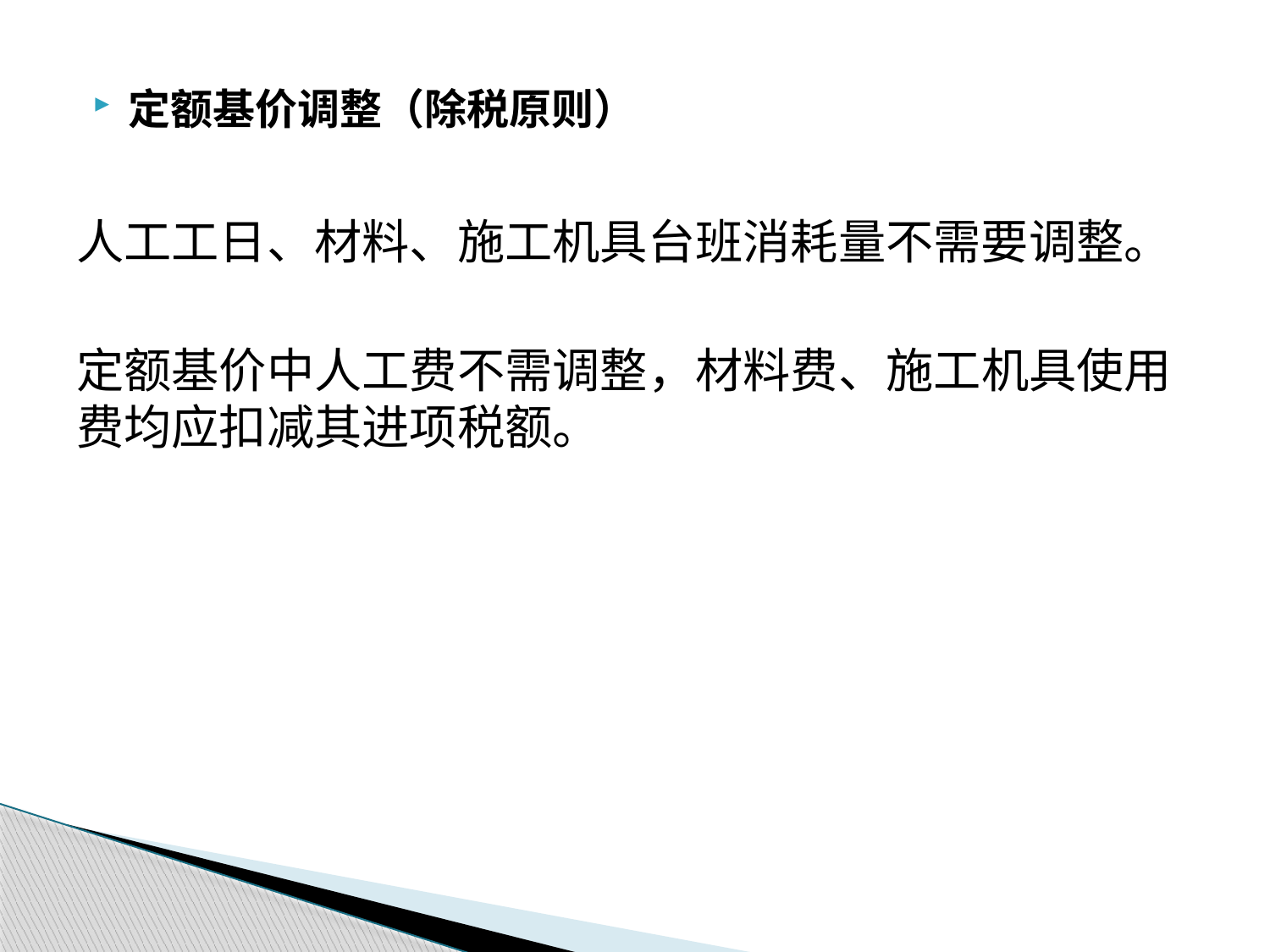

定额基价调整（除税原则）

人工工日、材料、施工机具台班消耗量不需要调整。

定额基价中人工费不需调整，材料费、施工机具使用费均应扣减其进项税额。